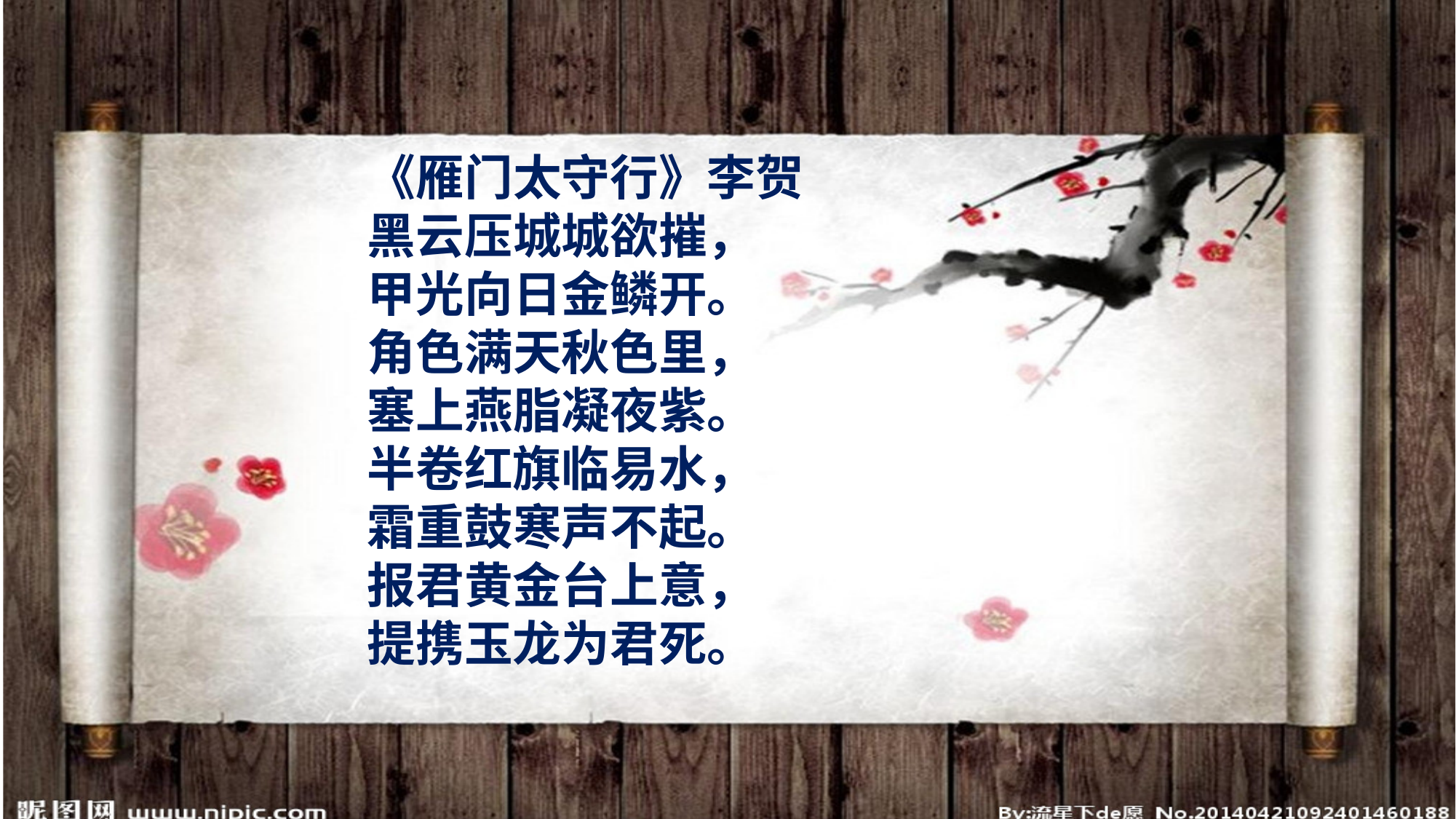

《雁门太守行》李贺
黑云压城城欲摧，
甲光向日金鳞开。
角色满天秋色里，
塞上燕脂凝夜紫。
半卷红旗临易水，
霜重鼓寒声不起。
报君黄金台上意，
提携玉龙为君死。